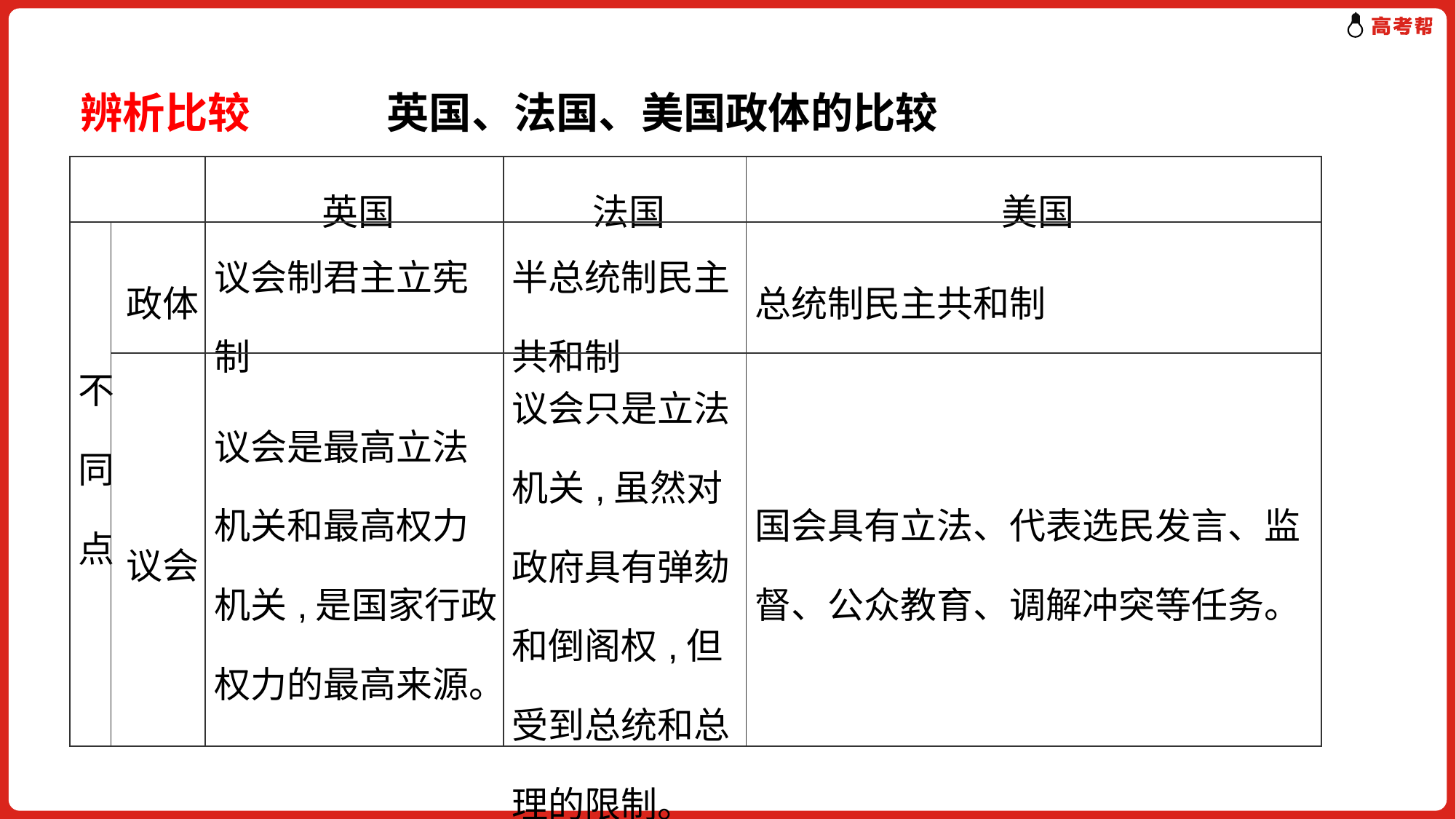

辨析比较 　　　英国、法国、美国政体的比较
|  |  | 英国 | 法国 | 美国 |
| --- | --- | --- | --- | --- |
| 不同点 | 政体 | 议会制君主立宪制 | 半总统制民主共和制 | 总统制民主共和制 |
|  | 议会 | 议会是最高立法机关和最高权力机关,是国家行政权力的最高来源。 | 议会只是立法机关,虽然对政府具有弹劾和倒阁权,但受到总统和总理的限制。 | 国会具有立法、代表选民发言、监督、公众教育、调解冲突等任务。 |